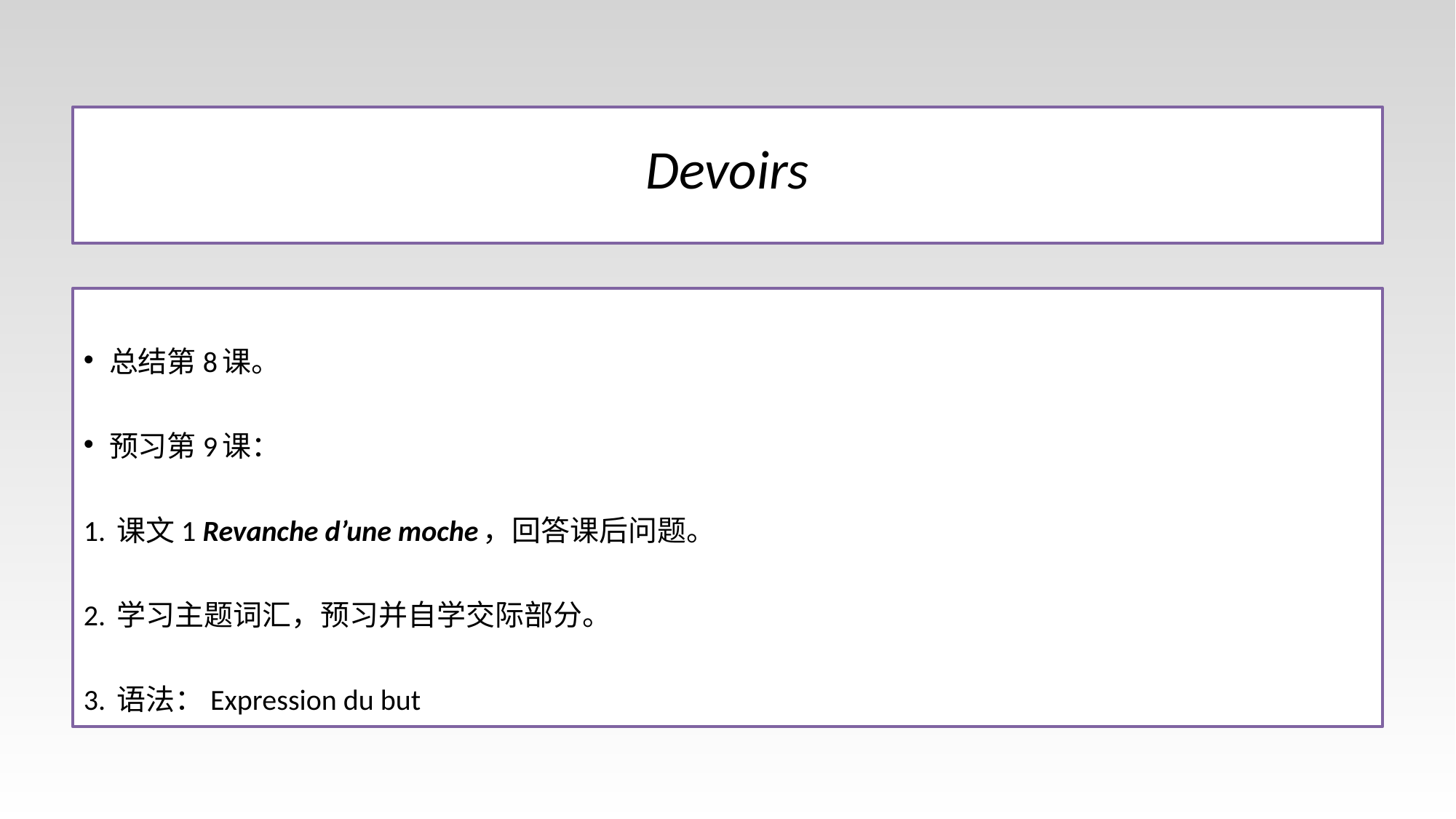

# Devoirs
总结第8课。
预习第9课：
1. 课文1 Revanche d’une moche，回答课后问题。
2. 学习主题词汇，预习并自学交际部分。
3. 语法：Expression du but